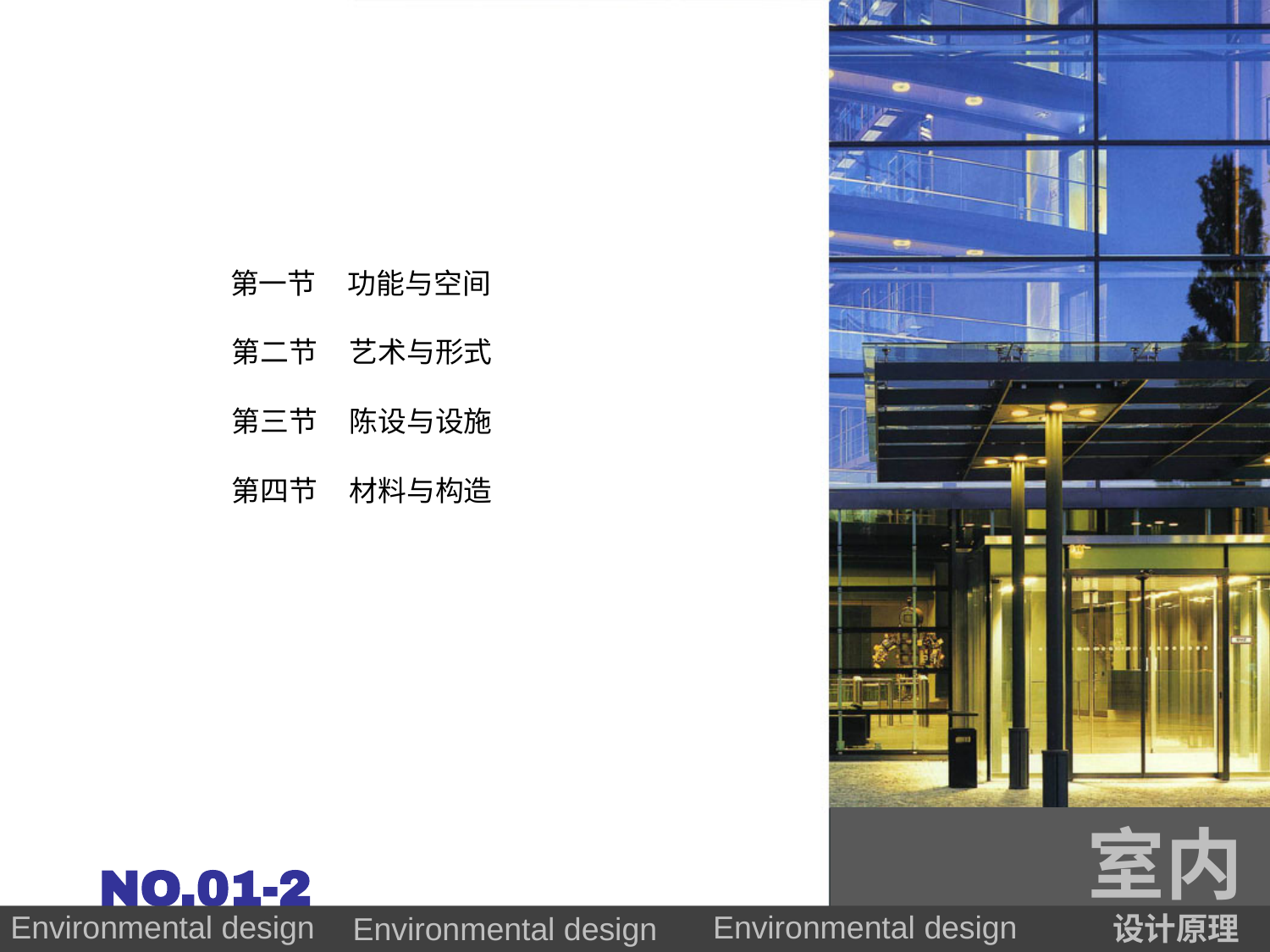

#
 第一节     功能与空间
  第二节     艺术与形式
  第三节     陈设与设施
  第四节     材料与构造

室内

NO.01-2
设计原理
Environmental design
Environmental design
Environmental design